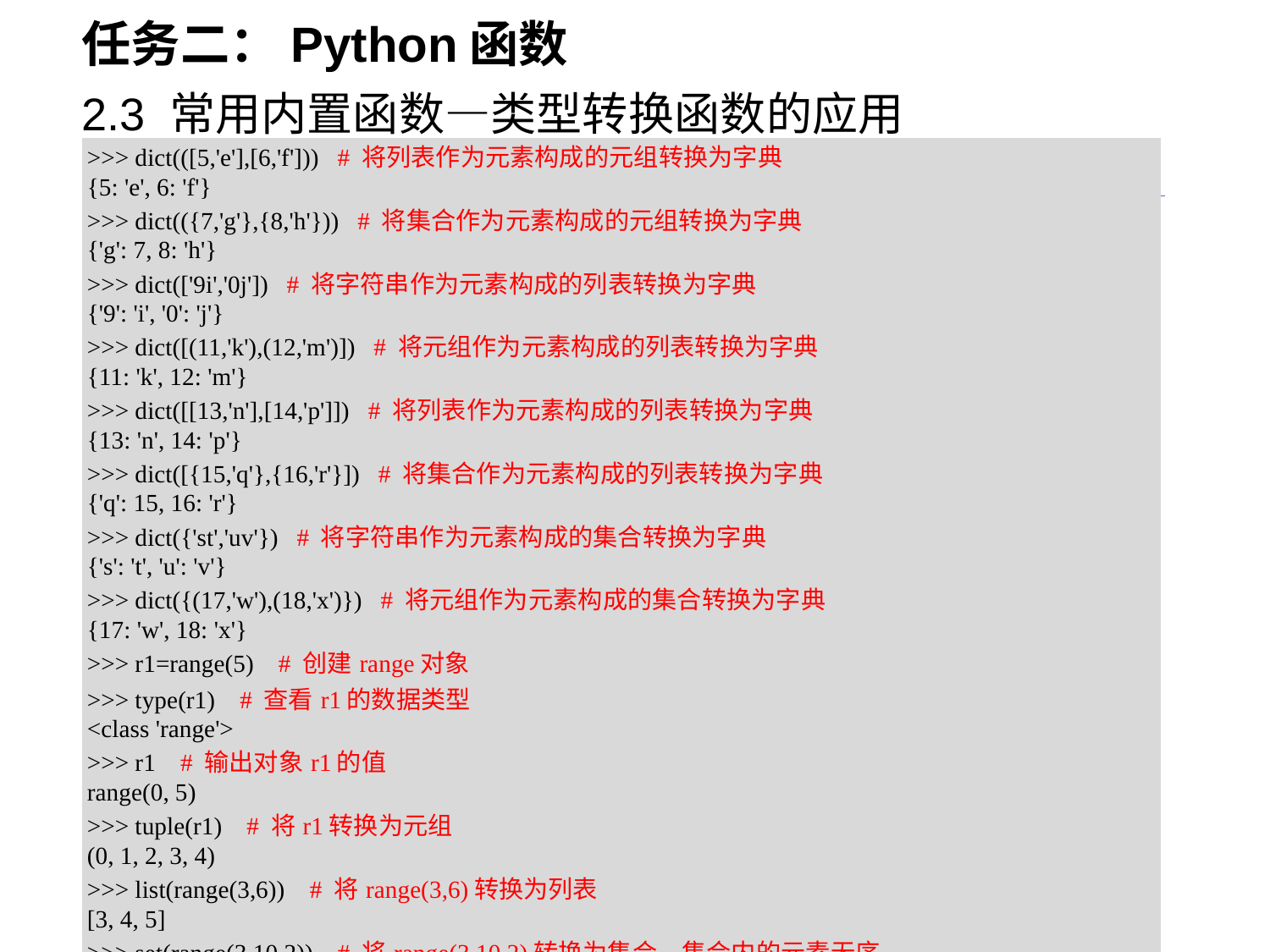

任务二：Python函数
2.3 常用内置函数—类型转换函数的应用
| >>> dict(([5,'e'],[6,'f'])) # 将列表作为元素构成的元组转换为字典 {5: 'e', 6: 'f'} >>> dict(({7,'g'},{8,'h'})) # 将集合作为元素构成的元组转换为字典 {'g': 7, 8: 'h'} >>> dict(['9i','0j']) # 将字符串作为元素构成的列表转换为字典 {'9': 'i', '0': 'j'} >>> dict([(11,'k'),(12,'m')]) # 将元组作为元素构成的列表转换为字典 {11: 'k', 12: 'm'} >>> dict([[13,'n'],[14,'p']]) # 将列表作为元素构成的列表转换为字典 {13: 'n', 14: 'p'} >>> dict([{15,'q'},{16,'r'}]) # 将集合作为元素构成的列表转换为字典 {'q': 15, 16: 'r'} >>> dict({'st','uv'}) # 将字符串作为元素构成的集合转换为字典 {'s': 't', 'u': 'v'} >>> dict({(17,'w'),(18,'x')}) # 将元组作为元素构成的集合转换为字典 {17: 'w', 18: 'x'} >>> r1=range(5) # 创建range对象 >>> type(r1) # 查看r1的数据类型 <class 'range'> >>> r1 # 输出对象r1的值 range(0, 5) >>> tuple(r1) # 将r1转换为元组 (0, 1, 2, 3, 4) >>> list(range(3,6)) # 将range(3,6)转换为列表 [3, 4, 5] >>> set(range(3,10,2)) # 将range(3,10,2)转换为集合，集合内的元素无序 {9, 3, 5, 7} |
| --- |